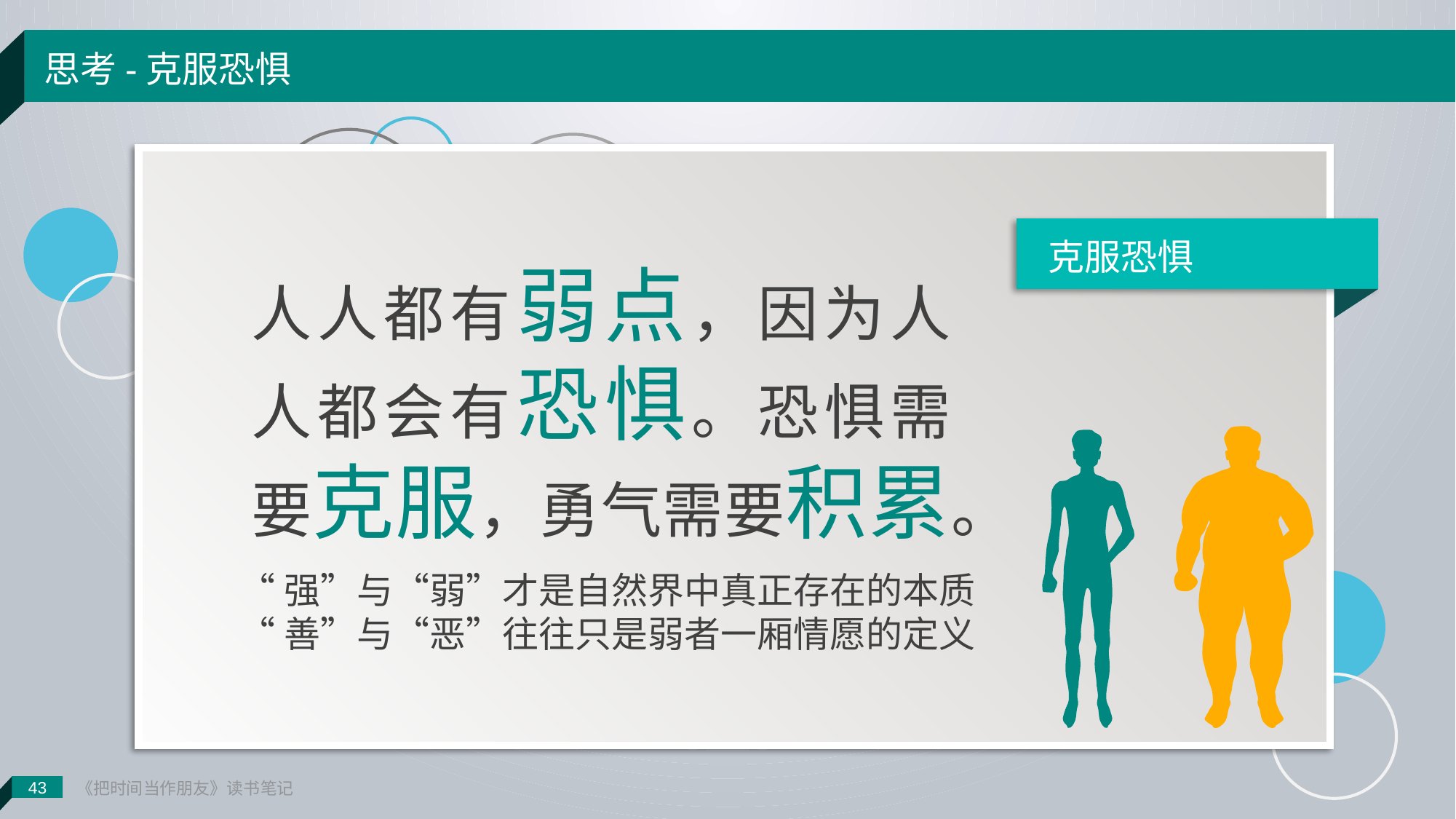

43
《把时间当作朋友》读书笔记

思考-克服恐惧

克服恐惧
人人都有弱点，因为人人都会有恐惧。恐惧需要克服，勇气需要积累。

“强”与“弱”才是自然界中真正存在的本质
“善”与“恶”往往只是弱者一厢情愿的定义